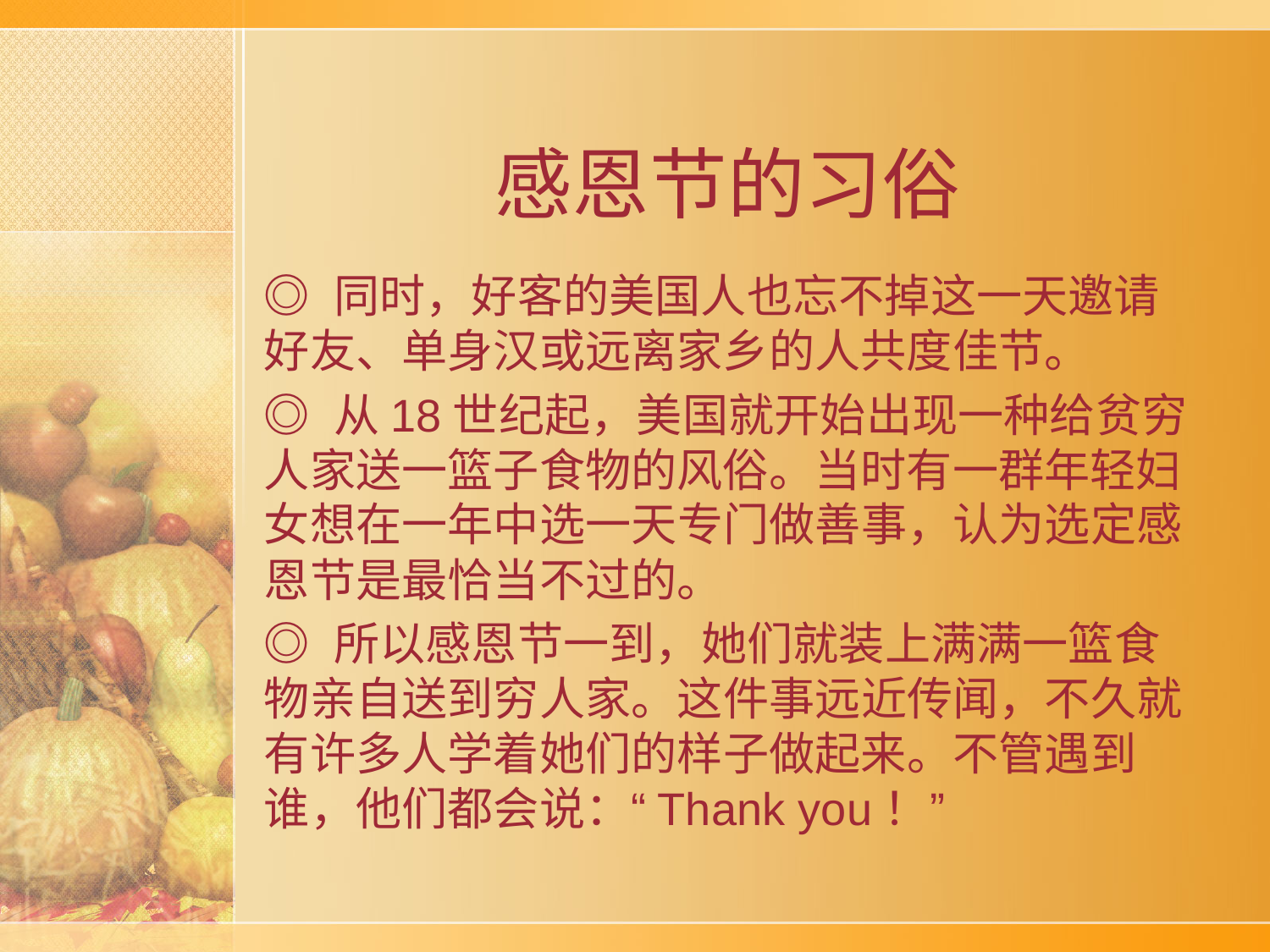

# 感恩节的习俗
◎ 同时，好客的美国人也忘不掉这一天邀请好友、单身汉或远离家乡的人共度佳节。
◎ 从18世纪起，美国就开始出现一种给贫穷人家送一篮子食物的风俗。当时有一群年轻妇女想在一年中选一天专门做善事，认为选定感恩节是最恰当不过的。
◎ 所以感恩节一到，她们就装上满满一篮食物亲自送到穷人家。这件事远近传闻，不久就有许多人学着她们的样子做起来。不管遇到谁，他们都会说：“Thank you！”